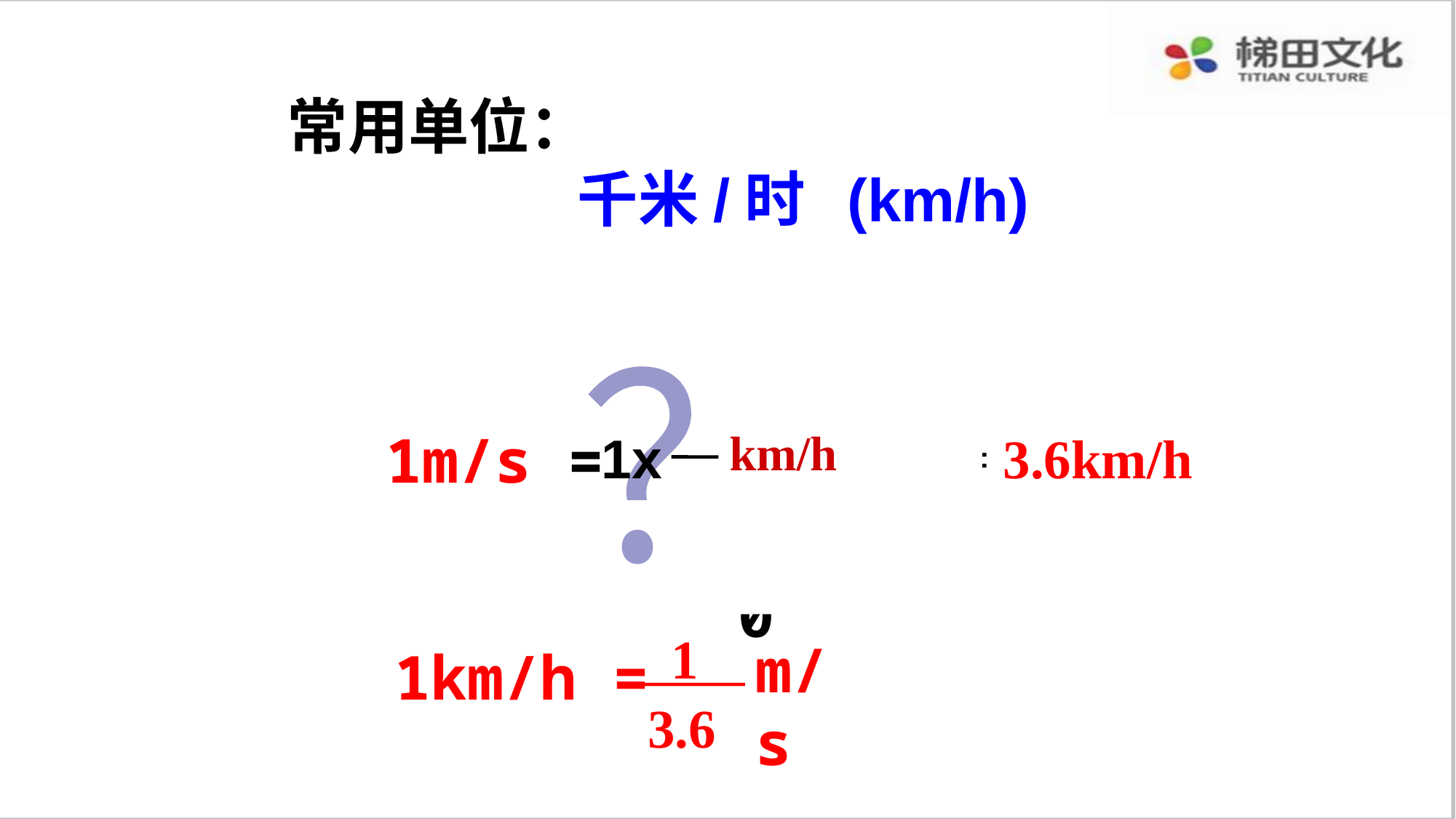

常用单位：
                        千米/时  (km/h)

                   km/h

1
km
1000

？
1m/s =
1x
= 3.6km/h
1
 h
3600

1

3.6
m/s
1km/h =